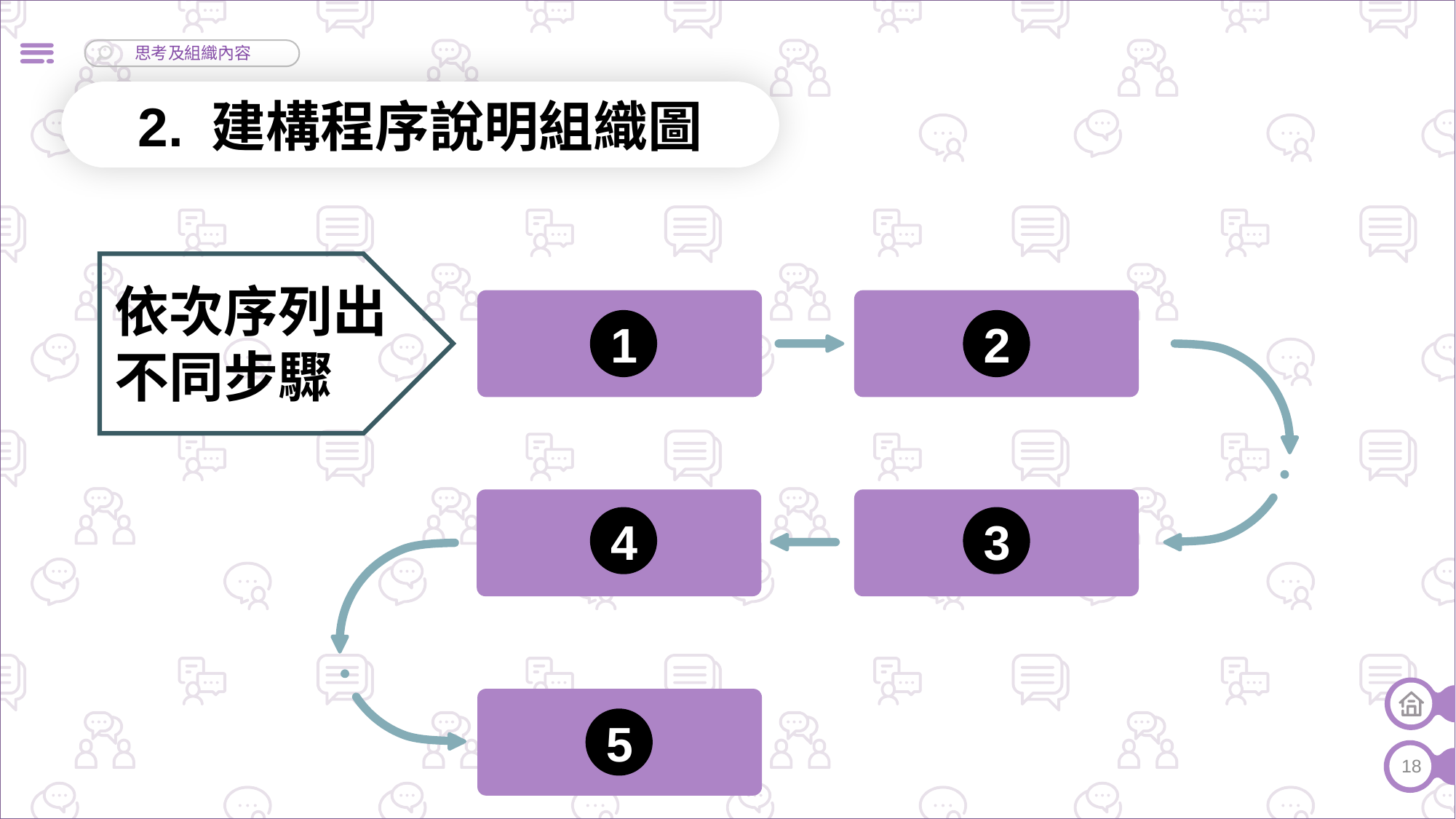

2. 建構程序說明組織圖

依次序列出
不同步驟

2
1
4
3
5
18